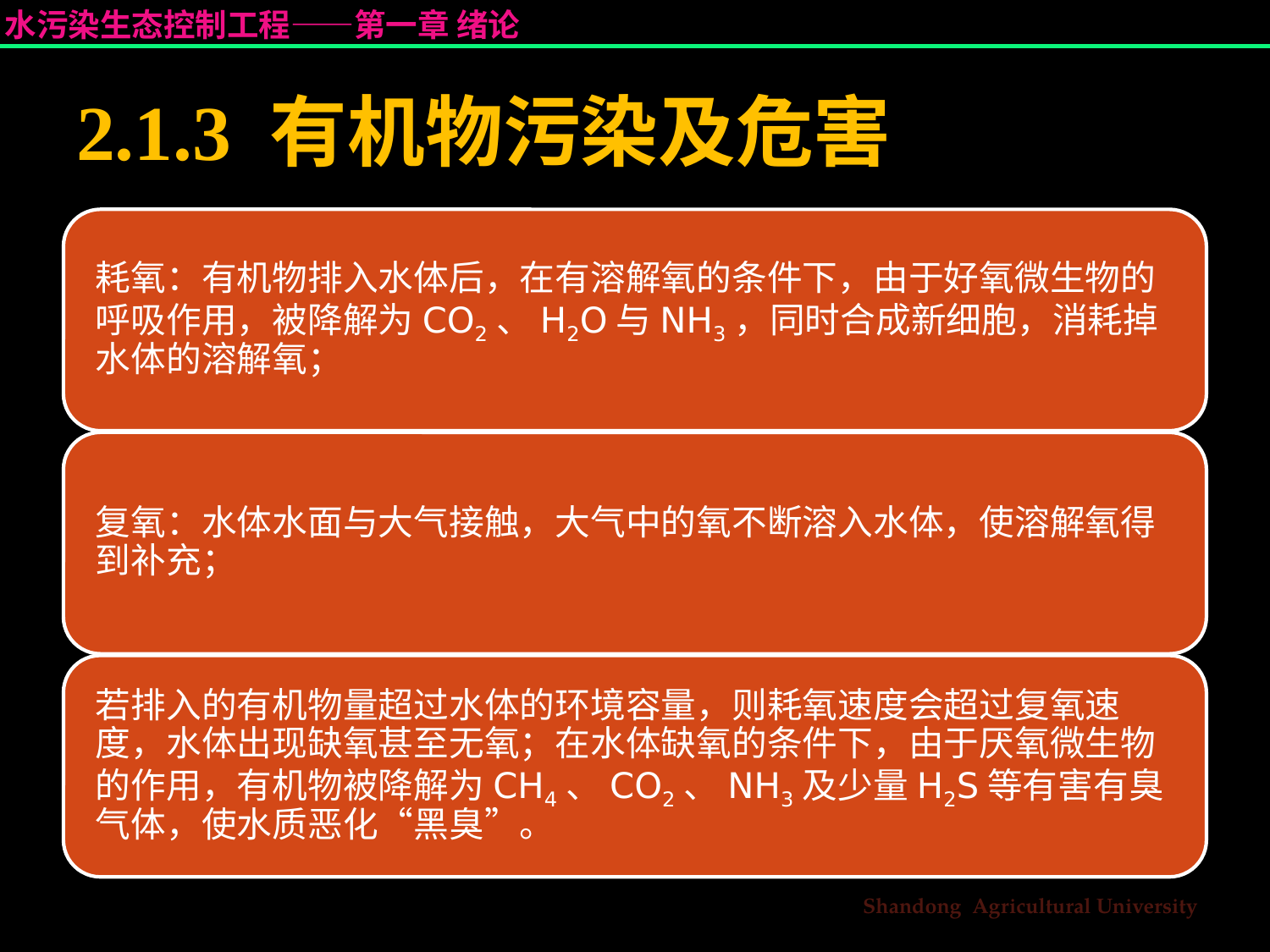

# 2.1.3 有机物污染及危害
耗氧：有机物排入水体后，在有溶解氧的条件下，由于好氧微生物的呼吸作用，被降解为CO2、H2O与NH3，同时合成新细胞，消耗掉水体的溶解氧；
复氧：水体水面与大气接触，大气中的氧不断溶入水体，使溶解氧得到补充；
若排入的有机物量超过水体的环境容量，则耗氧速度会超过复氧速度，水体出现缺氧甚至无氧；在水体缺氧的条件下，由于厌氧微生物的作用，有机物被降解为CH4、CO2、NH3及少量H2S等有害有臭气体，使水质恶化“黑臭”。